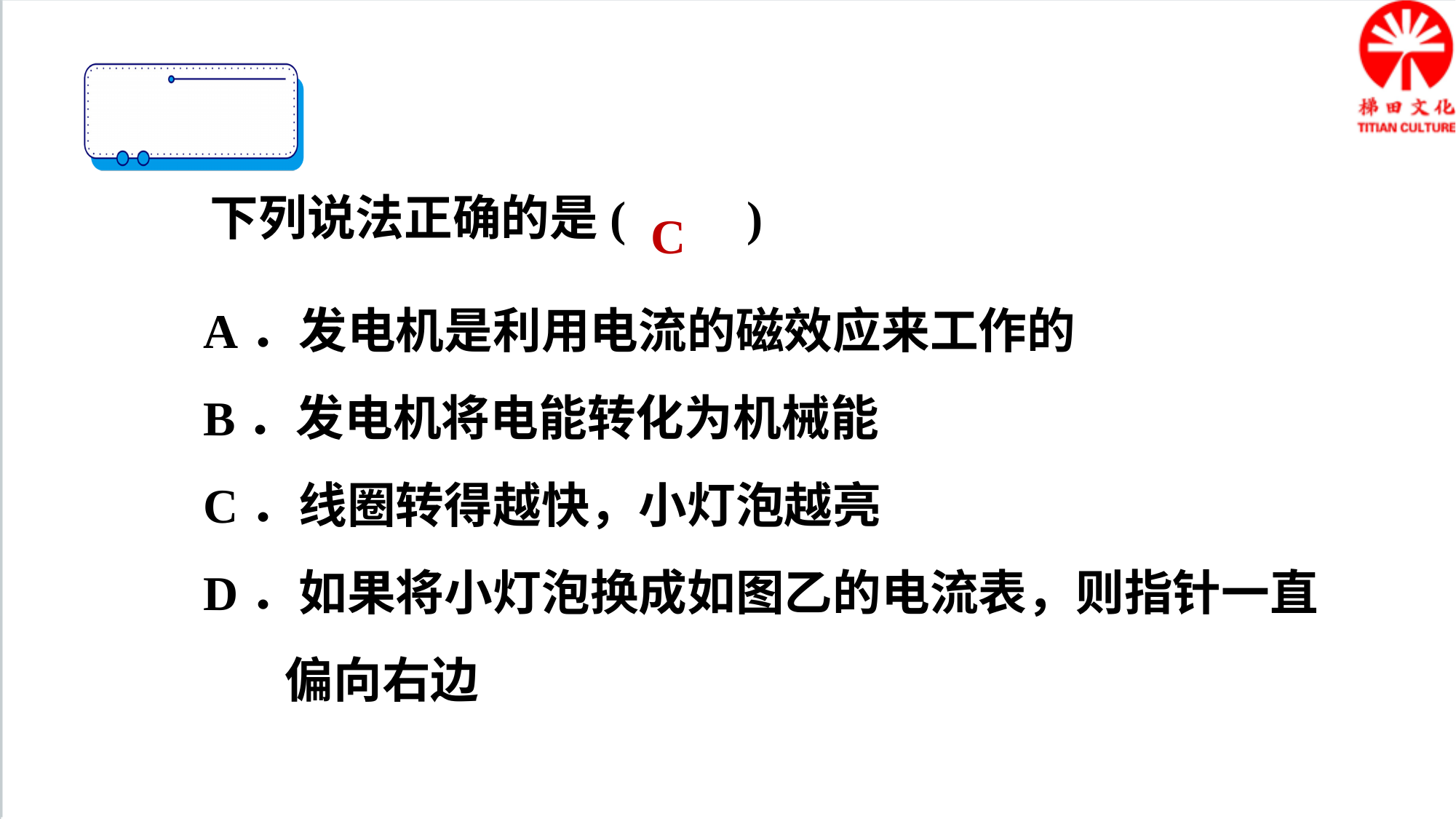

C
下列说法正确的是(　　)
A．发电机是利用电流的磁效应来工作的
B．发电机将电能转化为机械能
C．线圈转得越快，小灯泡越亮
D．如果将小灯泡换成如图乙的电流表，则指针一直偏向右边